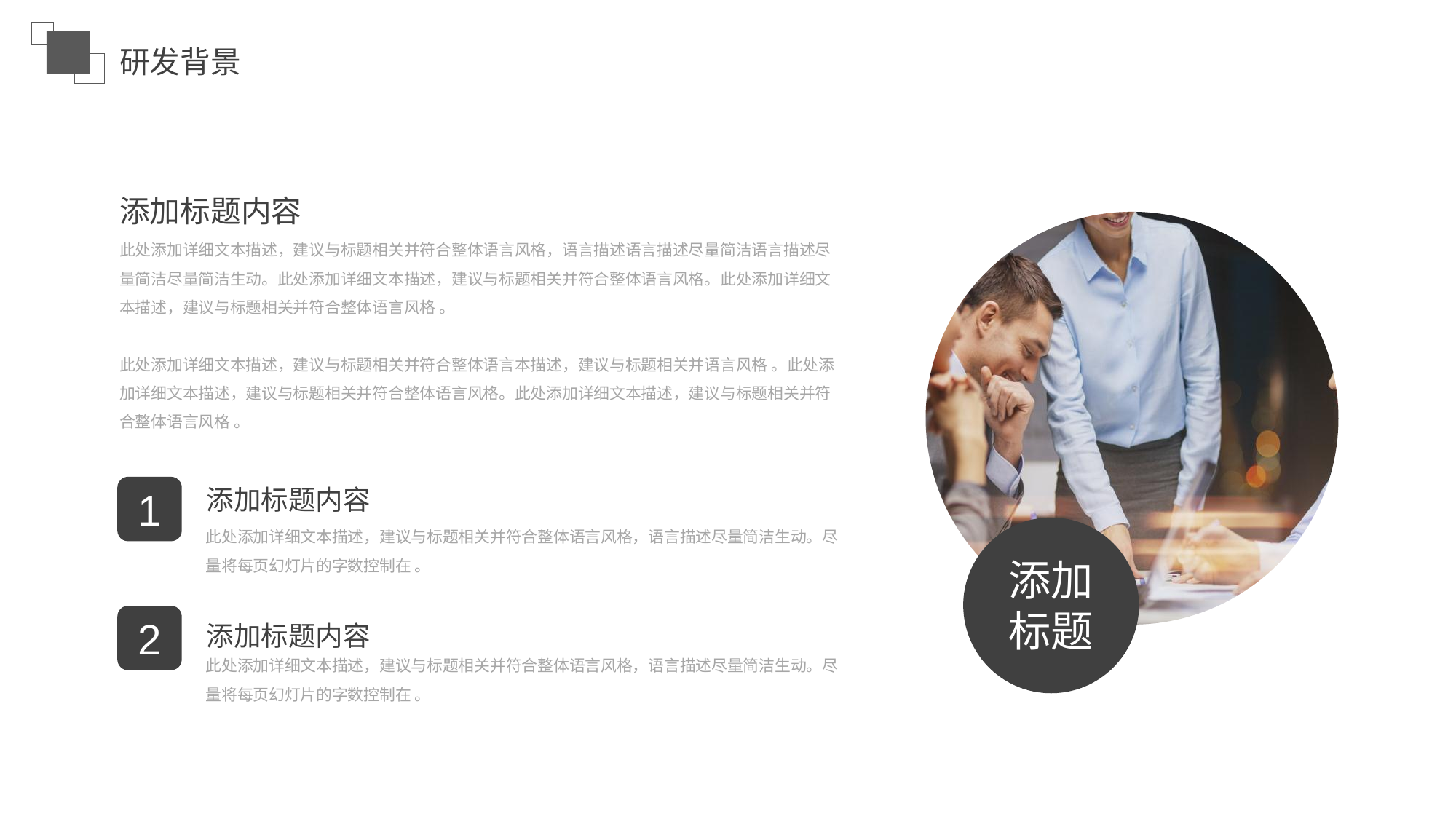

研发背景

添加标题内容
此处添加详细文本描述，建议与标题相关并符合整体语言风格，语言描述语言描述尽量简洁语言描述尽量简洁尽量简洁生动。此处添加详细文本描述，建议与标题相关并符合整体语言风格。此处添加详细文本描述，建议与标题相关并符合整体语言风格 。

此处添加详细文本描述，建议与标题相关并符合整体语言本描述，建议与标题相关并语言风格 。此处添加详细文本描述，建议与标题相关并符合整体语言风格。此处添加详细文本描述，建议与标题相关并符合整体语言风格 。

添加标题内容
1
此处添加详细文本描述，建议与标题相关并符合整体语言风格，语言描述尽量简洁生动。尽量将每页幻灯片的字数控制在 。

添加
标题
添加标题内容
2
此处添加详细文本描述，建议与标题相关并符合整体语言风格，语言描述尽量简洁生动。尽量将每页幻灯片的字数控制在 。